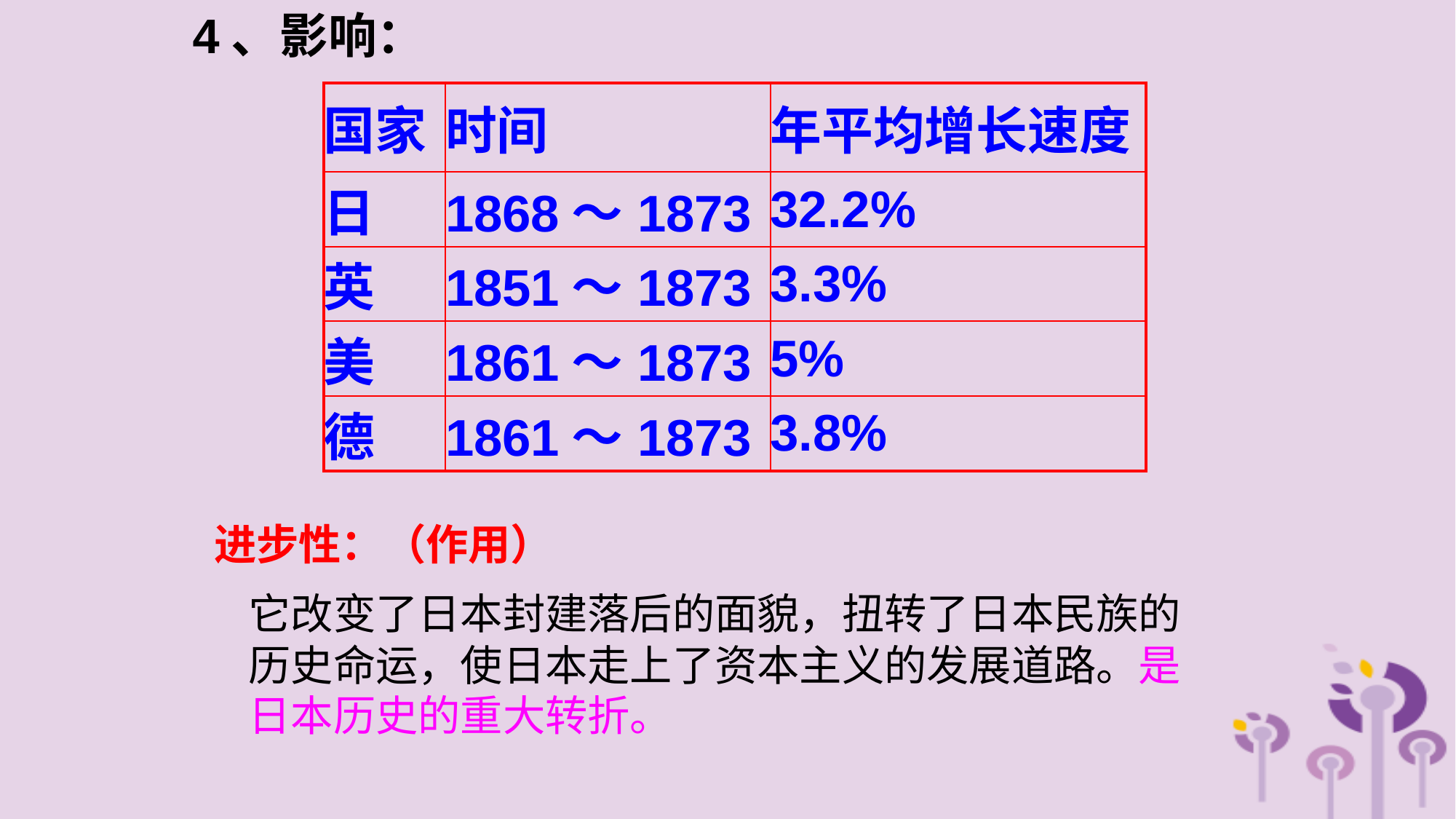

4、影响：
| 国家 | 时间 | 年平均增长速度 |
| --- | --- | --- |
| 日 | 1868～1873 | 32.2% |
| 英 | 1851～1873 | 3.3% |
| 美 | 1861～1873 | 5% |
| 德 | 1861～1873 | 3.8% |
进步性：（作用）
它改变了日本封建落后的面貌，扭转了日本民族的历史命运，使日本走上了资本主义的发展道路。是日本历史的重大转折。